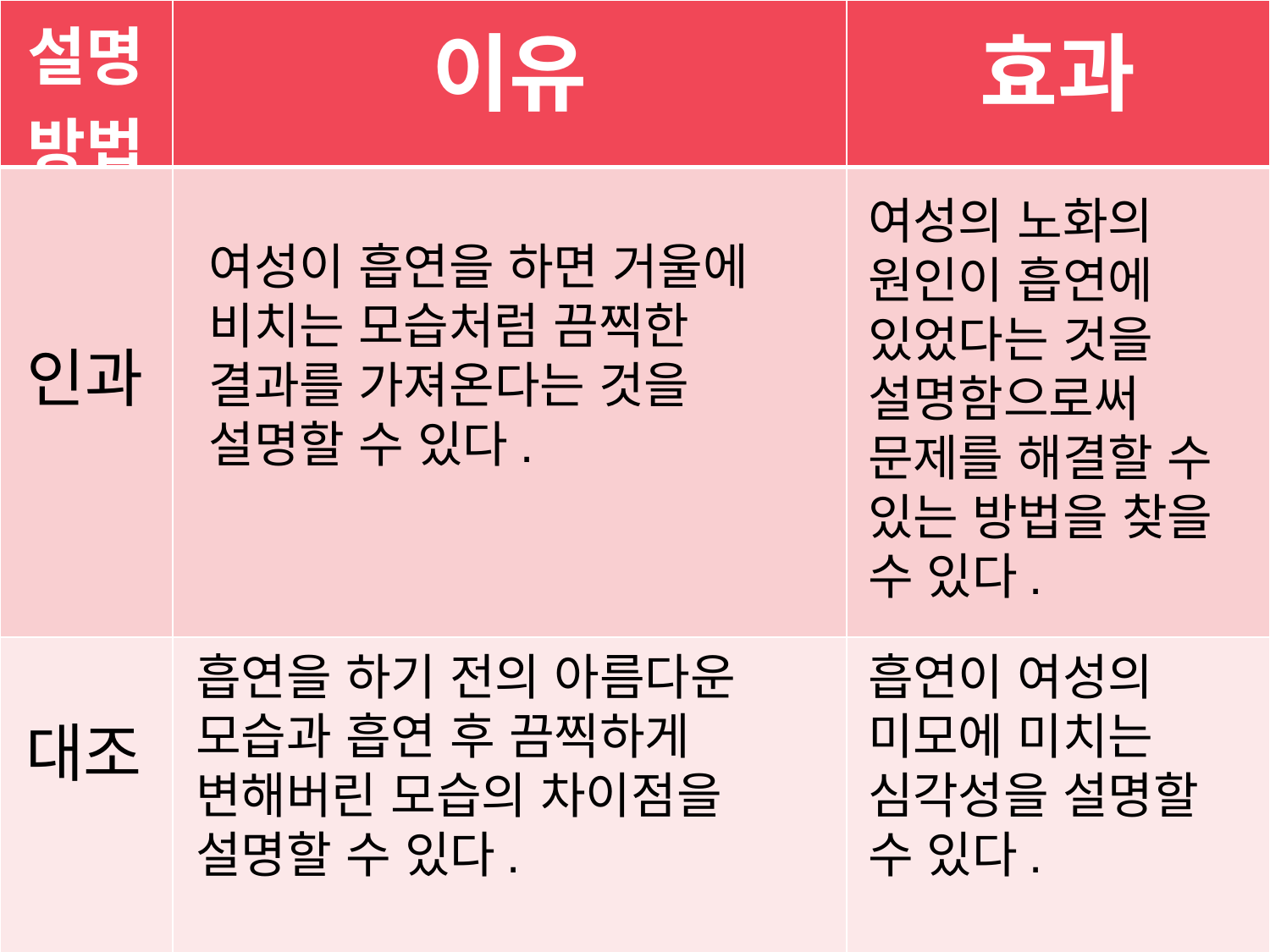

#
| 설명 방법 | 이유 | 효과 |
| --- | --- | --- |
|  |  |  |
|  |  |  |
여성의 노화의 원인이 흡연에 있었다는 것을 설명함으로써  문제를 해결할 수 있는 방법을 찾을 수 있다.
여성이 흡연을 하면 거울에 비치는 모습처럼 끔찍한 결과를 가져온다는 것을 설명할 수 있다.
인과
혈구가 가지고 있는 항원의 유무에 의해 혈액형을 분류할 수 있다. 혈액형을 구분함으로써 체계적으로 정리할 수 있다.  -
혈액형 별 특징을 나누어 분석할 수 있다. 복잡한 혈액형별 특징을 쉽게 정리하여 이해할 수 있다.
각 혈액형 별 공통점과 차이점을 설명할 수 있다. 혈액형 별 드러나는 특징의 공통점과 차이점을 견줌으로써 혈액형별 성격의 특성을 이해하는데 도움이 된다.
흡연을 하기 전의 아름다운 모습과 흡연 후 끔찍하게 변해버린 모습의 차이점을 설명할 수 있다.
흡연이 여성의 미모에 미치는  심각성을 설명할 수 있다.
대조